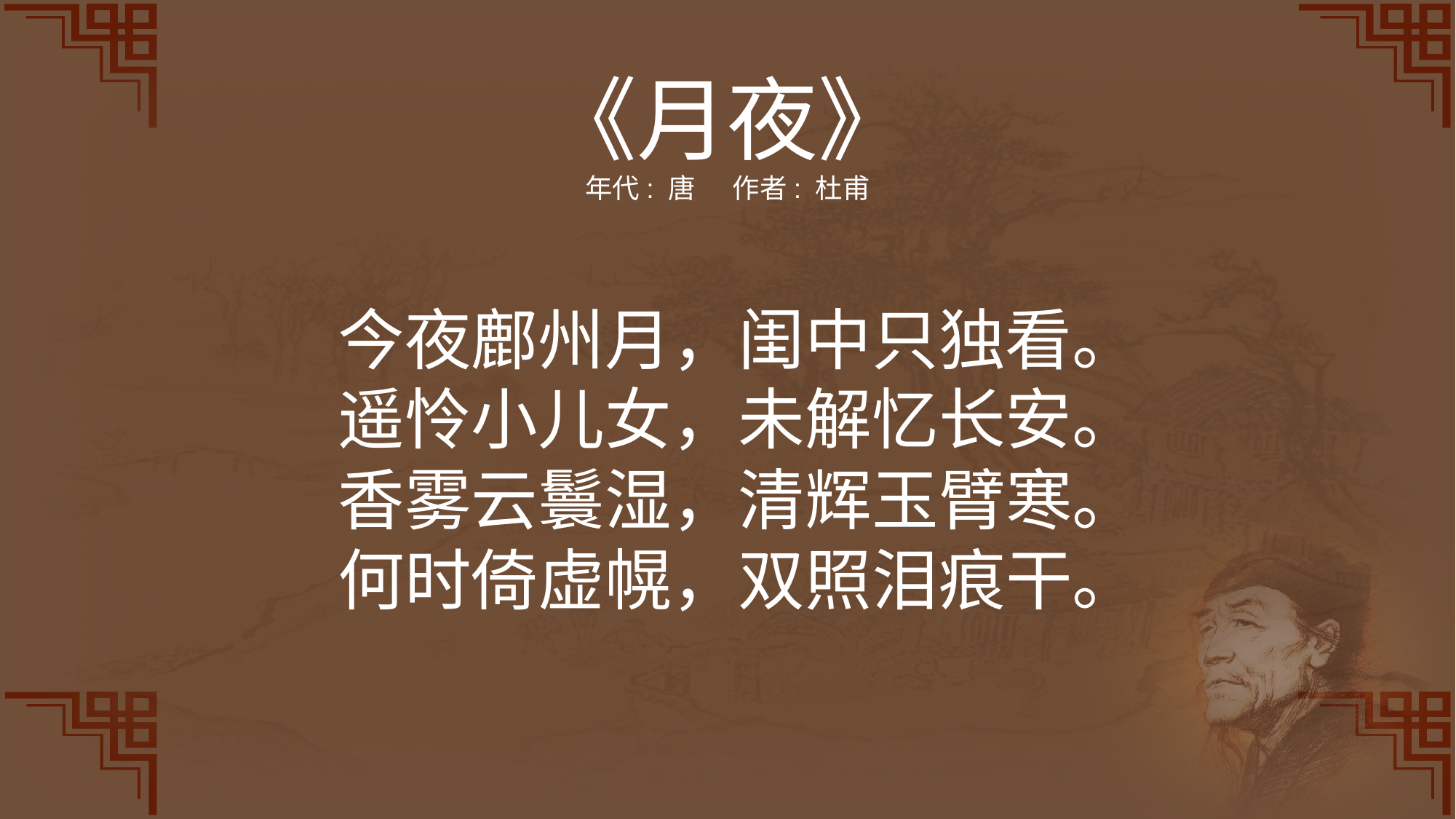

《月夜》
年代: 唐      作者: 杜甫
今夜鄜州月，闺中只独看。
遥怜小儿女，未解忆长安。
香雾云鬟湿，清辉玉臂寒。
何时倚虚幌，双照泪痕干。
.